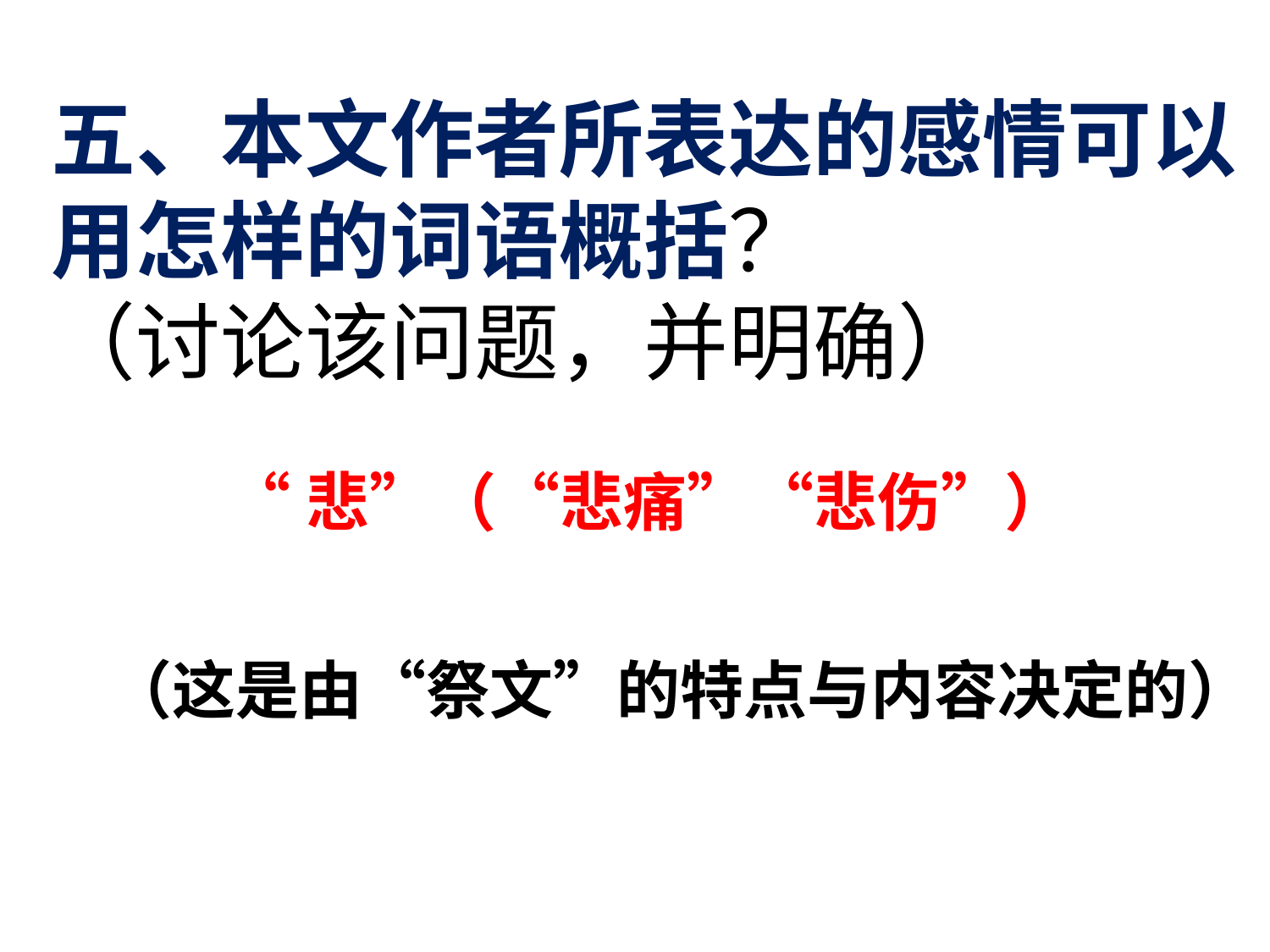

五、本文作者所表达的感情可以
用怎样的词语概括？
（讨论该问题，并明确）
“悲”（“悲痛”“悲伤”）
（这是由“祭文”的特点与内容决定的）